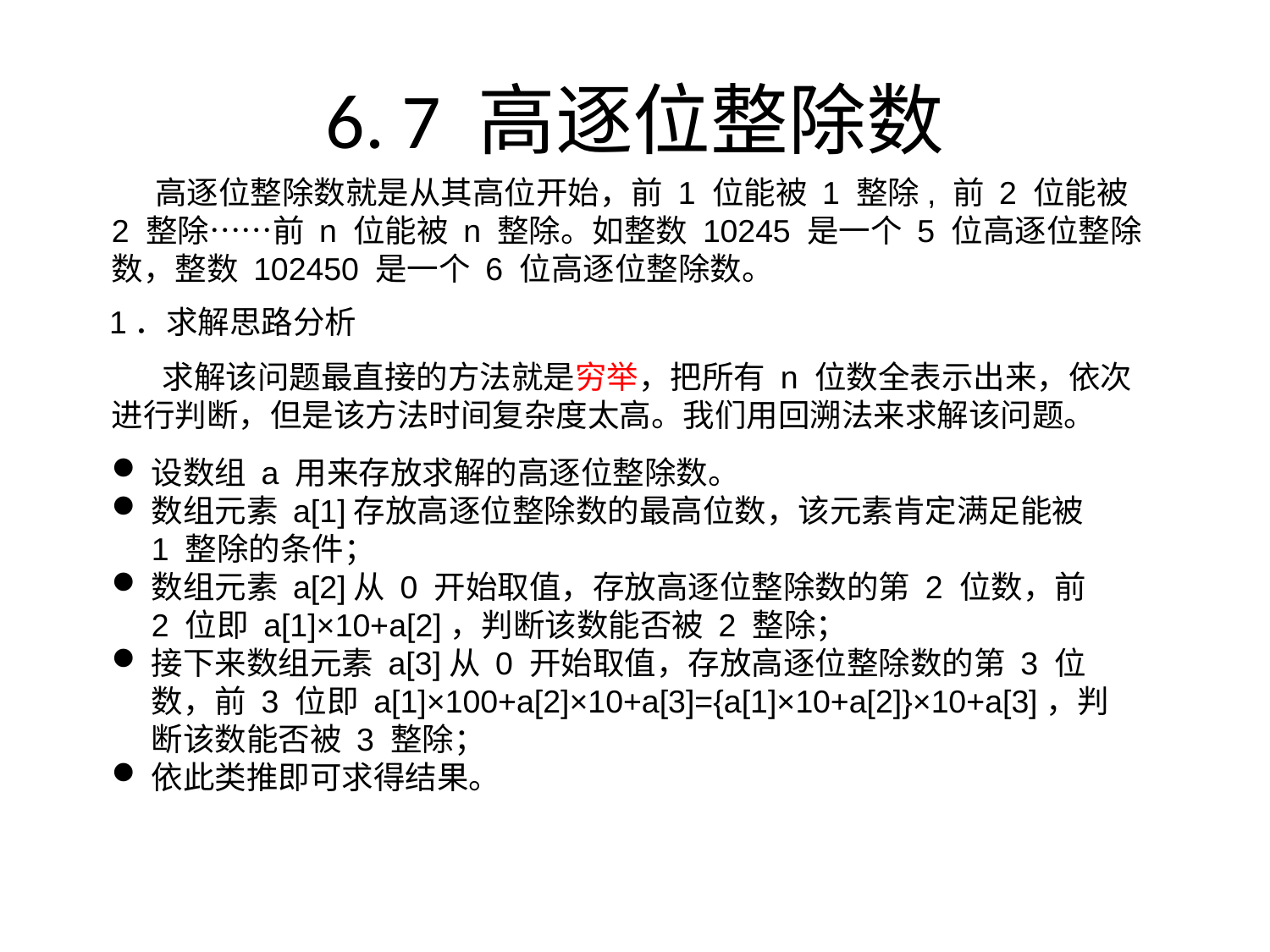

# 6. 7 高逐位整除数
     高逐位整除数就是从其高位开始，前 1 位能被 1 整除, 前 2 位能被 2 整除……前 n 位能被 n 整除。如整数 10245 是一个 5 位高逐位整除数，整数 102450 是一个 6 位高逐位整除数。
1．求解思路分析
      求解该问题最直接的方法就是穷举，把所有 n 位数全表示出来，依次进行判断，但是该方法时间复杂度太高。我们用回溯法来求解该问题。
设数组 a 用来存放求解的高逐位整除数。
数组元素 a[1]存放高逐位整除数的最高位数，该元素肯定满足能被 1 整除的条件；
数组元素 a[2]从 0 开始取值，存放高逐位整除数的第 2 位数，前 2 位即 a[1]×10+a[2]，判断该数能否被 2 整除；
接下来数组元素 a[3]从 0 开始取值，存放高逐位整除数的第 3 位数，前 3 位即 a[1]×100+a[2]×10+a[3]={a[1]×10+a[2]}×10+a[3]，判断该数能否被 3 整除；
依此类推即可求得结果。